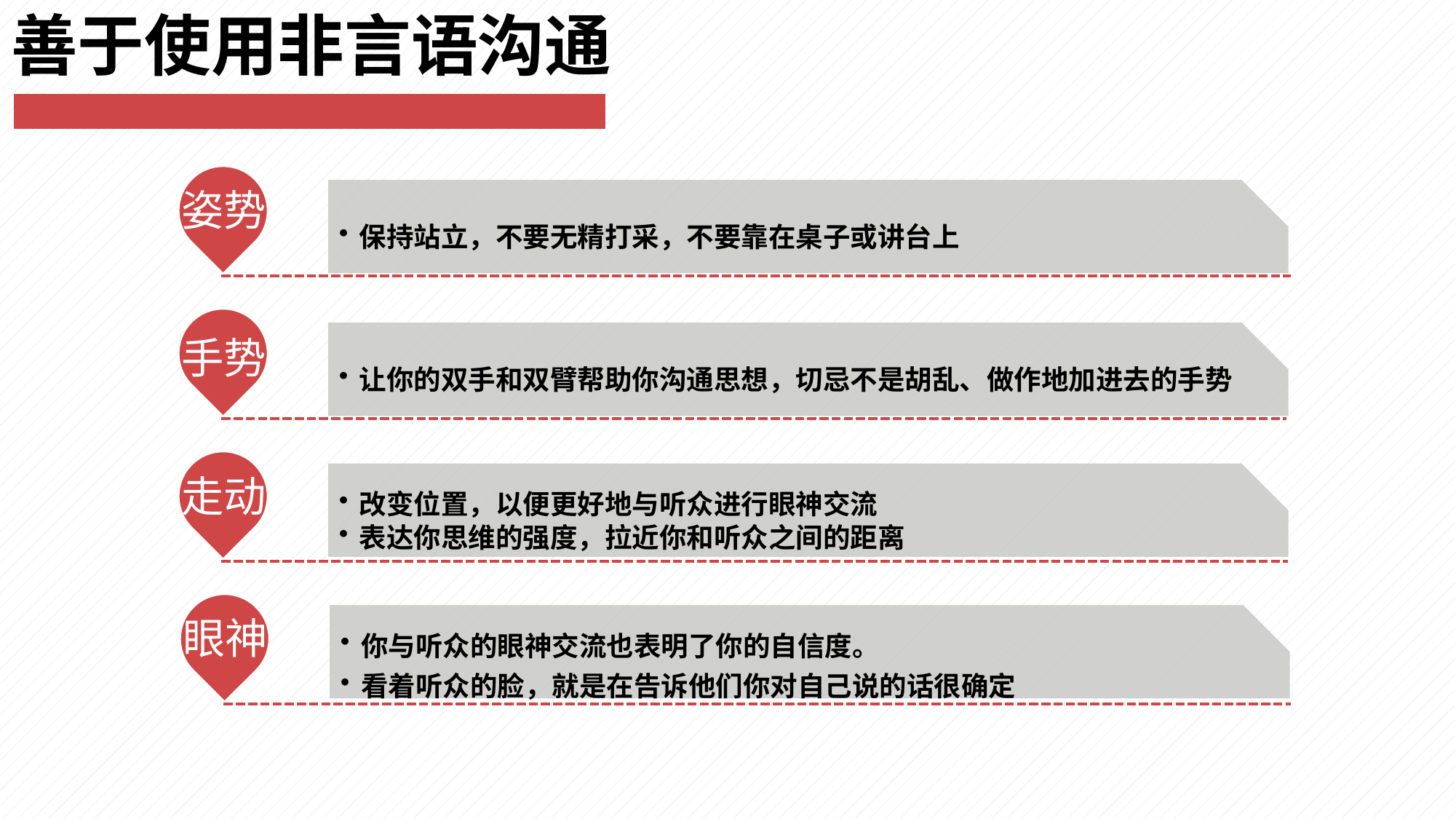

# 善于使用非言语沟通

姿势
保持站立，不要无精打采，不要靠在桌子或讲台上

手势
让你的双手和双臂帮助你沟通思想，切忌不是胡乱、做作地加进去的手势

走动
改变位置，以便更好地与听众进行眼神交流
表达你思维的强度，拉近你和听众之间的距离

眼神
你与听众的眼神交流也表明了你的自信度。
看着听众的脸，就是在告诉他们你对自己说的话很确定